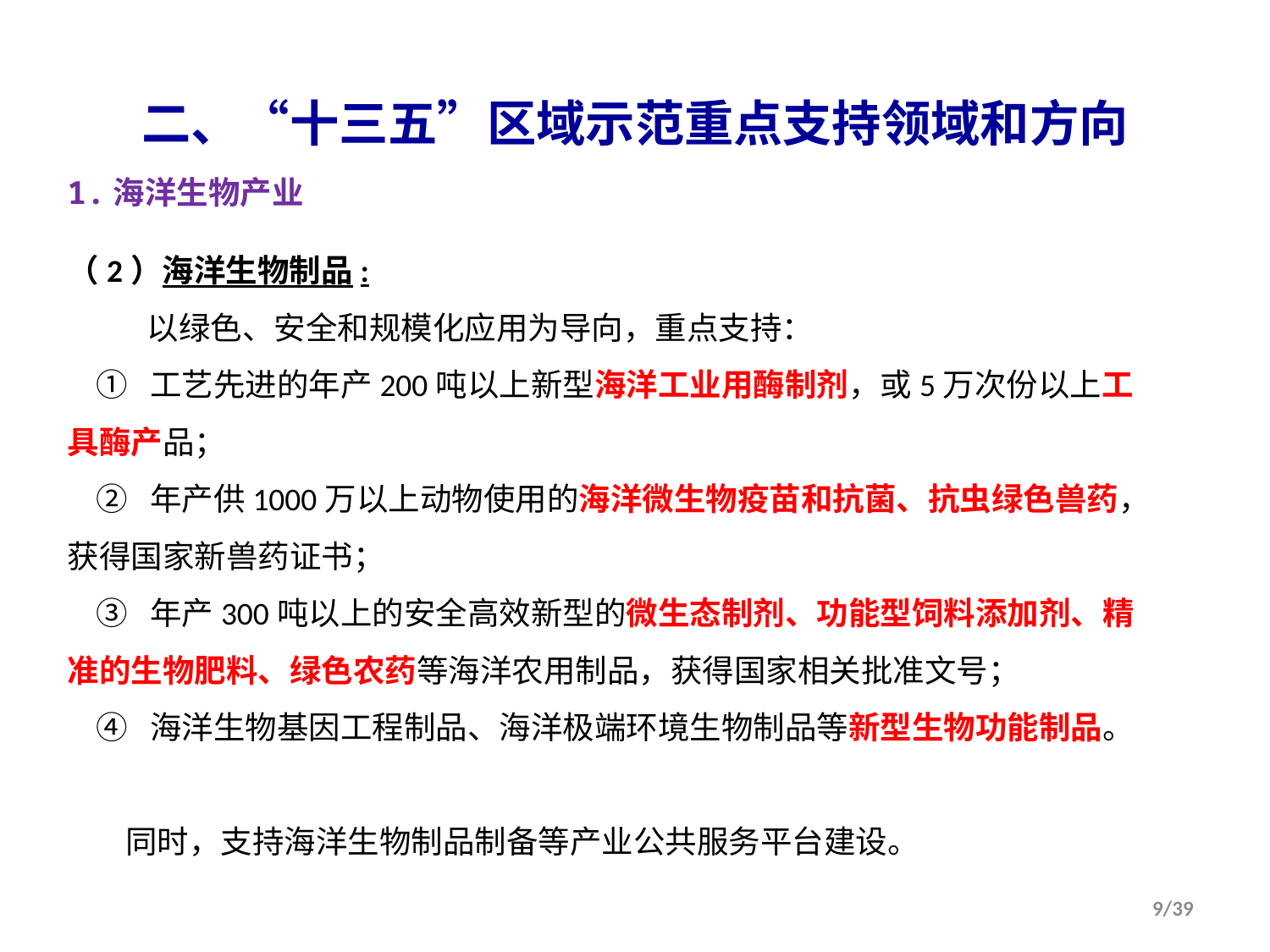

二、“十三五”区域示范重点支持领域和方向
1.海洋生物产业
（2）海洋生物制品:
          以绿色、安全和规模化应用为导向，重点支持：
    ①  工艺先进的年产200吨以上新型海洋工业用酶制剂，或5万次份以上工具酶产品；
    ②  年产供1000万以上动物使用的海洋微生物疫苗和抗菌、抗虫绿色兽药，获得国家新兽药证书；
    ③  年产300吨以上的安全高效新型的微生态制剂、功能型饲料添加剂、精准的生物肥料、绿色农药等海洋农用制品，获得国家相关批准文号；
    ④  海洋生物基因工程制品、海洋极端环境生物制品等新型生物功能制品。

       同时，支持海洋生物制品制备等产业公共服务平台建设。
9/39